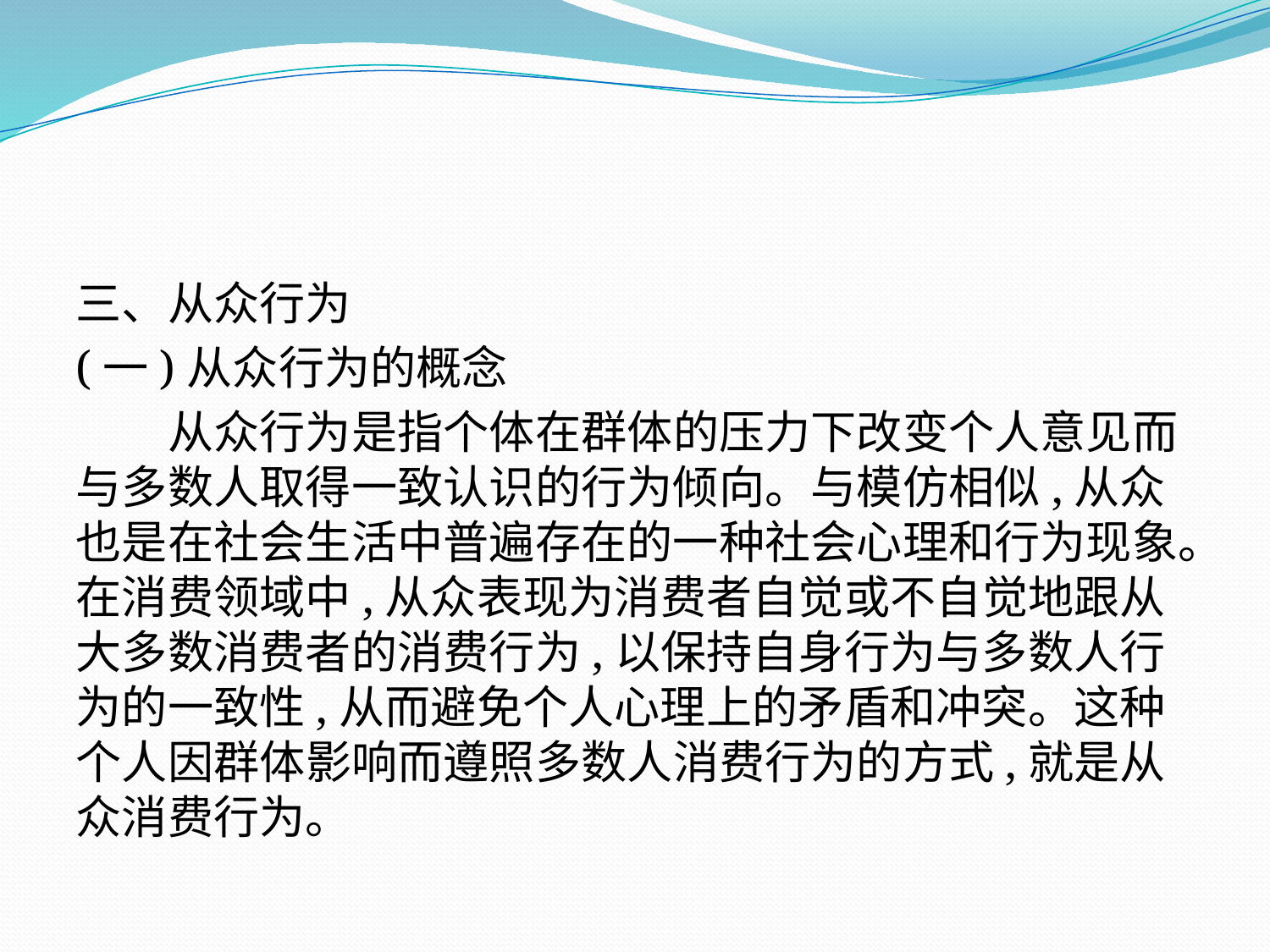

三、从众行为
(一)从众行为的概念
　　从众行为是指个体在群体的压力下改变个人意见而与多数人取得一致认识的行为倾向。与模仿相似,从众也是在社会生活中普遍存在的一种社会心理和行为现象。在消费领域中,从众表现为消费者自觉或不自觉地跟从大多数消费者的消费行为,以保持自身行为与多数人行为的一致性,从而避免个人心理上的矛盾和冲突。这种个人因群体影响而遵照多数人消费行为的方式,就是从众消费行为。